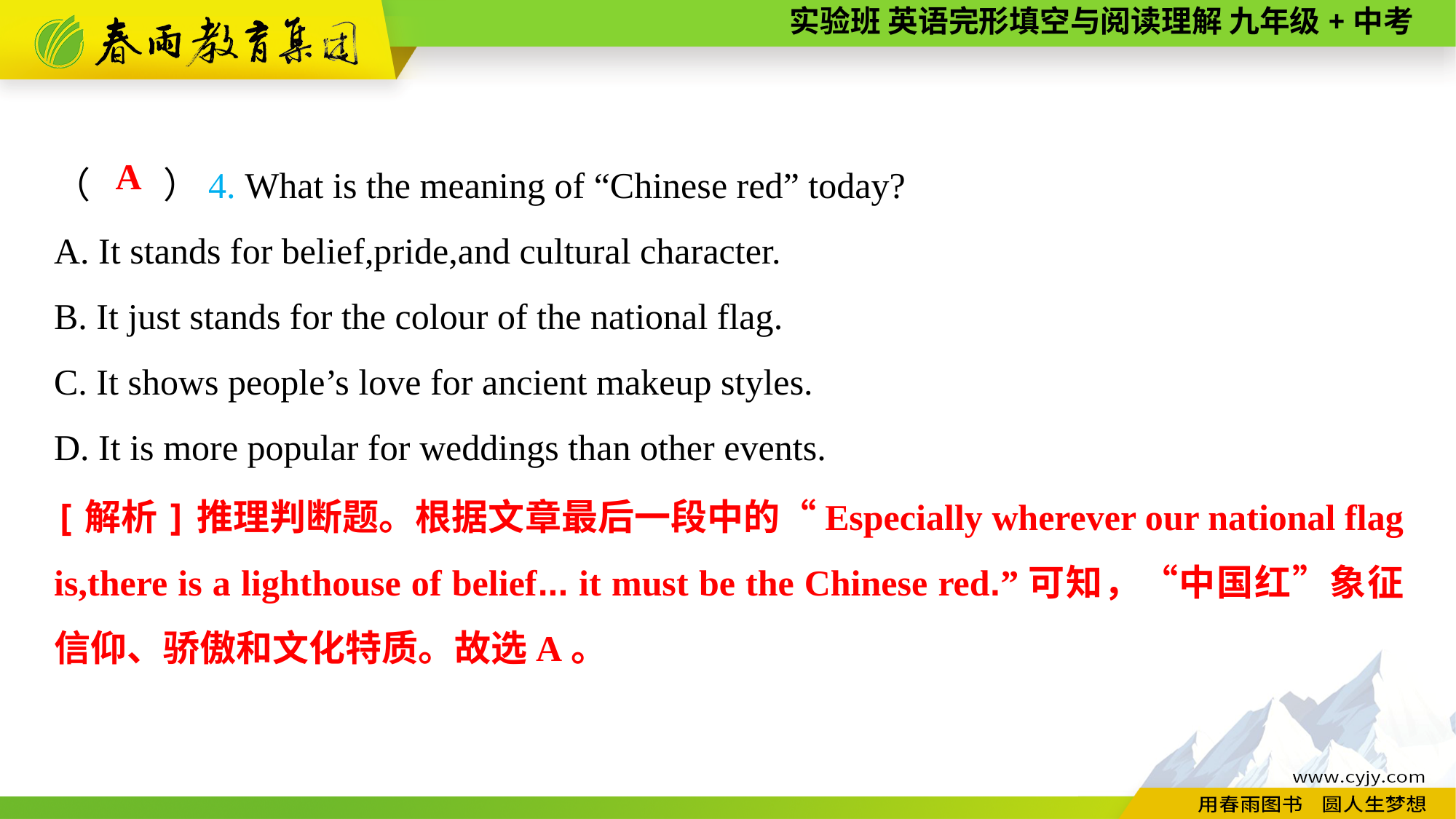

（　　）4. What is the meaning of “Chinese red” today?
A. It stands for belief,pride,and cultural character.
B. It just stands for the colour of the national flag.
C. It shows people’s love for ancient makeup styles.
D. It is more popular for weddings than other events.
A
[解析]推理判断题。根据文章最后一段中的“Especially wherever our national flag is,there is a lighthouse of belief... it must be the Chinese red.”可知，“中国红”象征信仰、骄傲和文化特质。故选A。